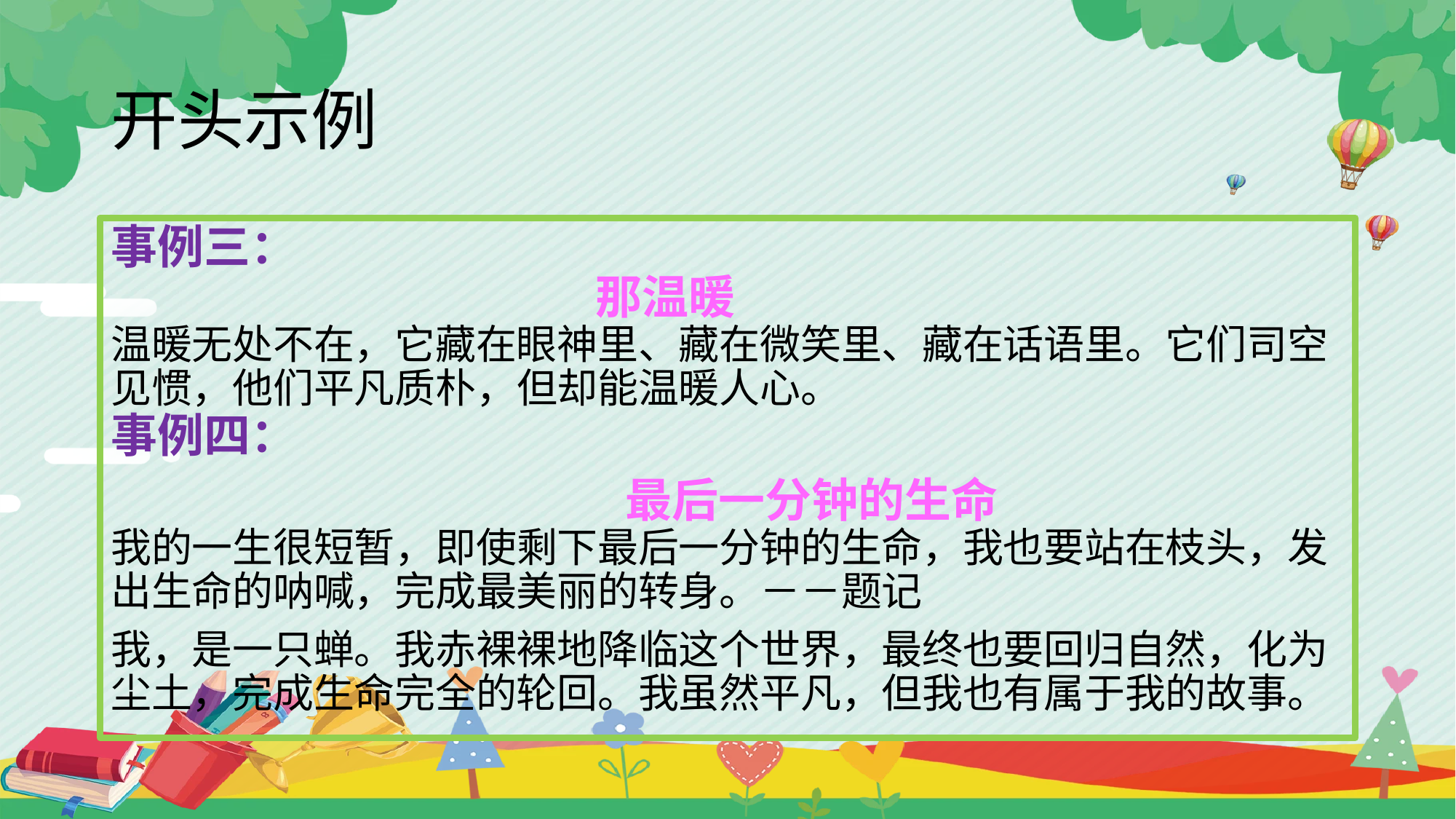

# 开头示例
事例三：
                                           那温暖
温暖无处不在，它藏在眼神里、藏在微笑里、藏在话语里。它们司空见惯，他们平凡质朴，但却能温暖人心。
事例四：
                                       最后一分钟的生命
我的一生很短暂，即使剩下最后一分钟的生命，我也要站在枝头，发出生命的呐喊，完成最美丽的转身。－－题记
我，是一只蝉。我赤裸裸地降临这个世界，最终也要回归自然，化为尘土，完成生命完全的轮回。我虽然平凡，但我也有属于我的故事。